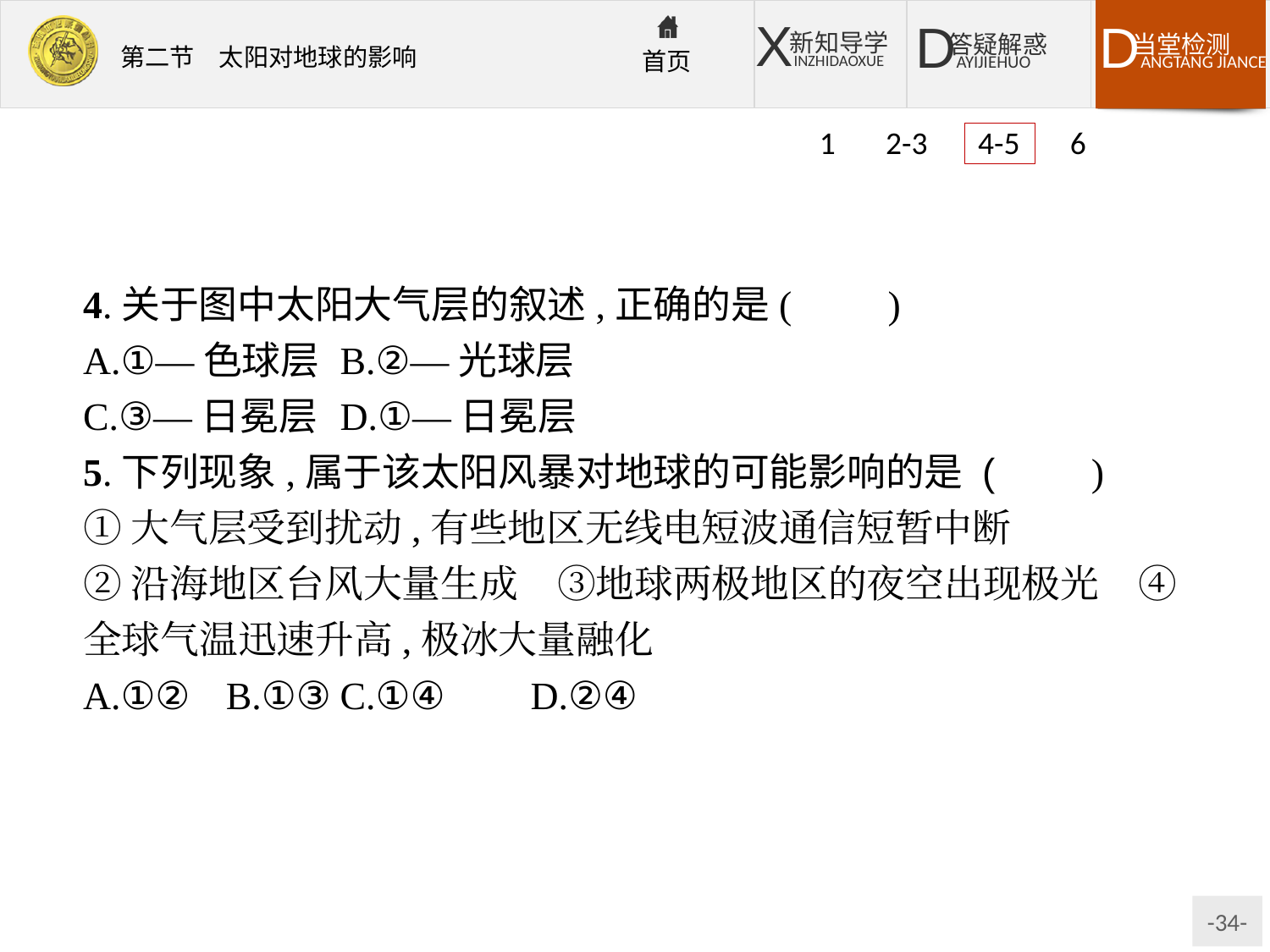

1       2-3       4-5       6

4.关于图中太阳大气层的叙述,正确的是(　　)
A.①—色球层	B.②—光球层
C.③—日冕层	D.①—日冕层
5.下列现象,属于该太阳风暴对地球的可能影响的是 (　　)
①大气层受到扰动,有些地区无线电短波通信短暂中断
②沿海地区台风大量生成　③地球两极地区的夜空出现极光　④全球气温迅速升高,极冰大量融化
A.①②	B.①③	C.①④	D.②④